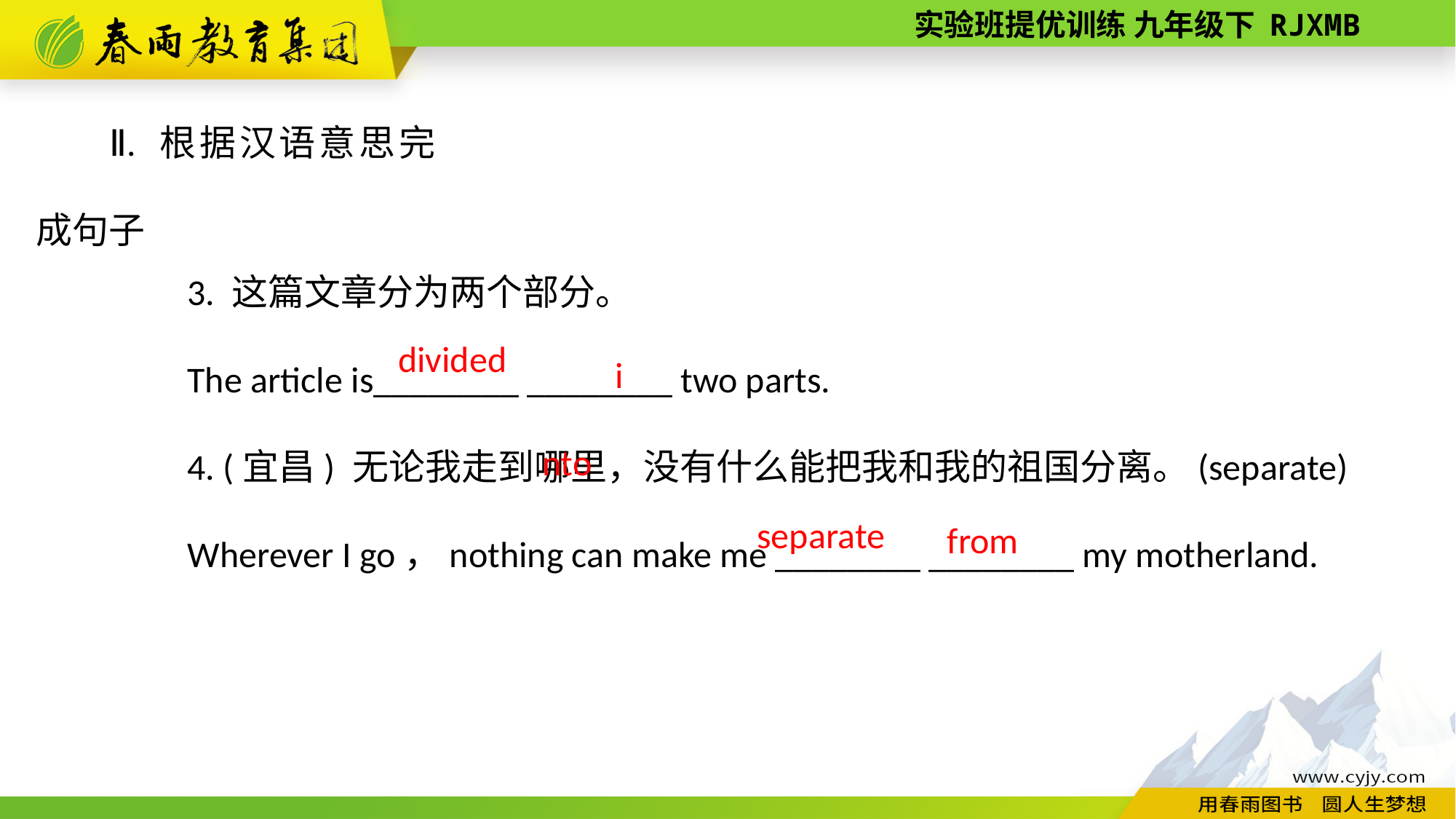

Ⅱ. 根据汉语意思完成句子
3. 这篇文章分为两个部分。
The article is________ ________ two parts.
4. (宜昌) 无论我走到哪里，没有什么能把我和我的祖国分离。(separate)
Wherever I go，nothing can make me ________ ________ my motherland.
into
divided
separate
from